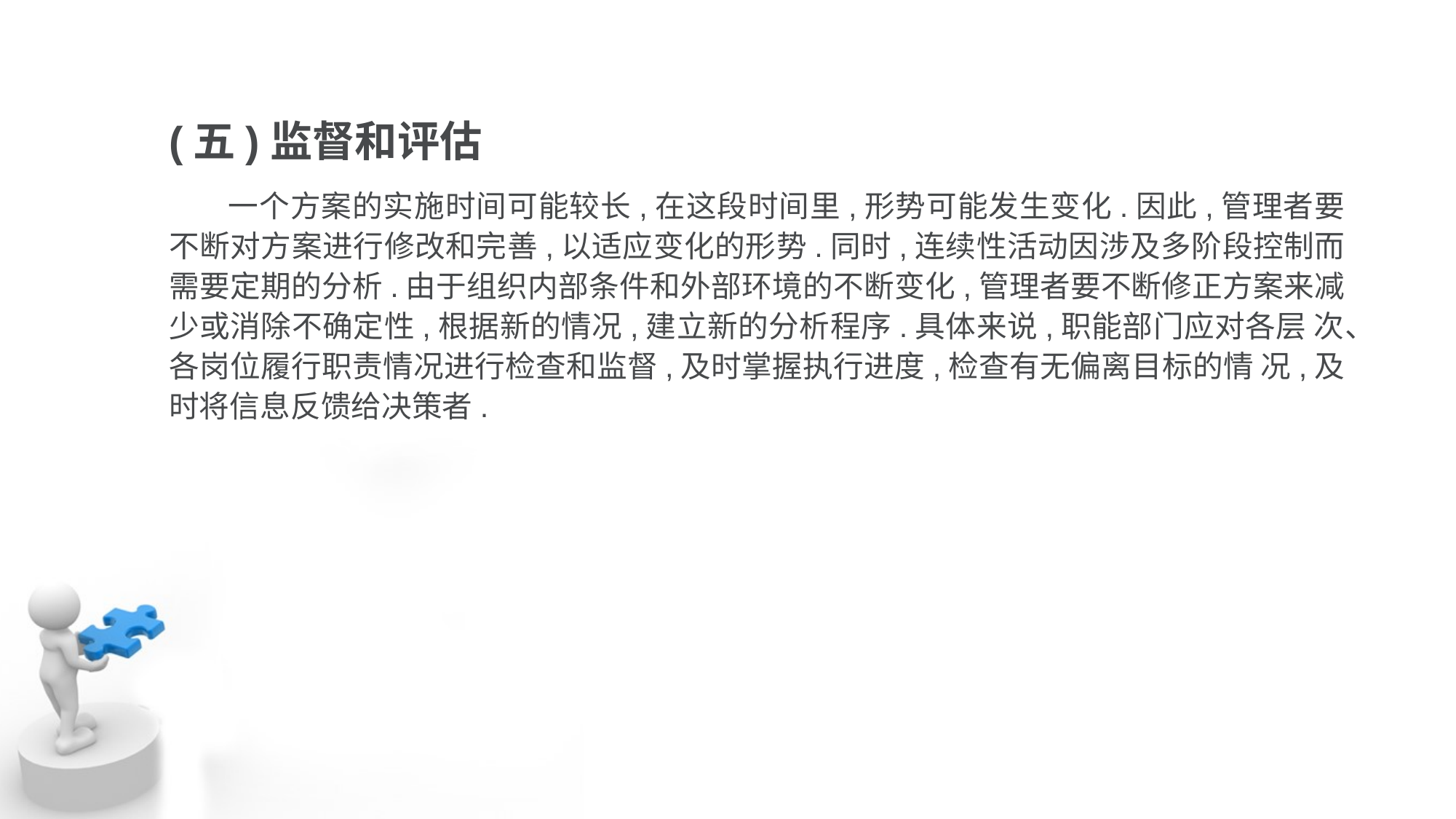

(五)监督和评估
       一个方案的实施时间可能较长,在这段时间里,形势可能发生变化.因此,管理者要 不断对方案进行修改和完善,以适应变化的形势.同时,连续性活动因涉及多阶段控制而 需要定期的分析.由于组织内部条件和外部环境的不断变化,管理者要不断修正方案来减 少或消除不确定性,根据新的情况,建立新的分析程序.具体来说,职能部门应对各层 次、各岗位履行职责情况进行检查和监督,及时掌握执行进度,检查有无偏离目标的情 况,及时将信息反馈给决策者.